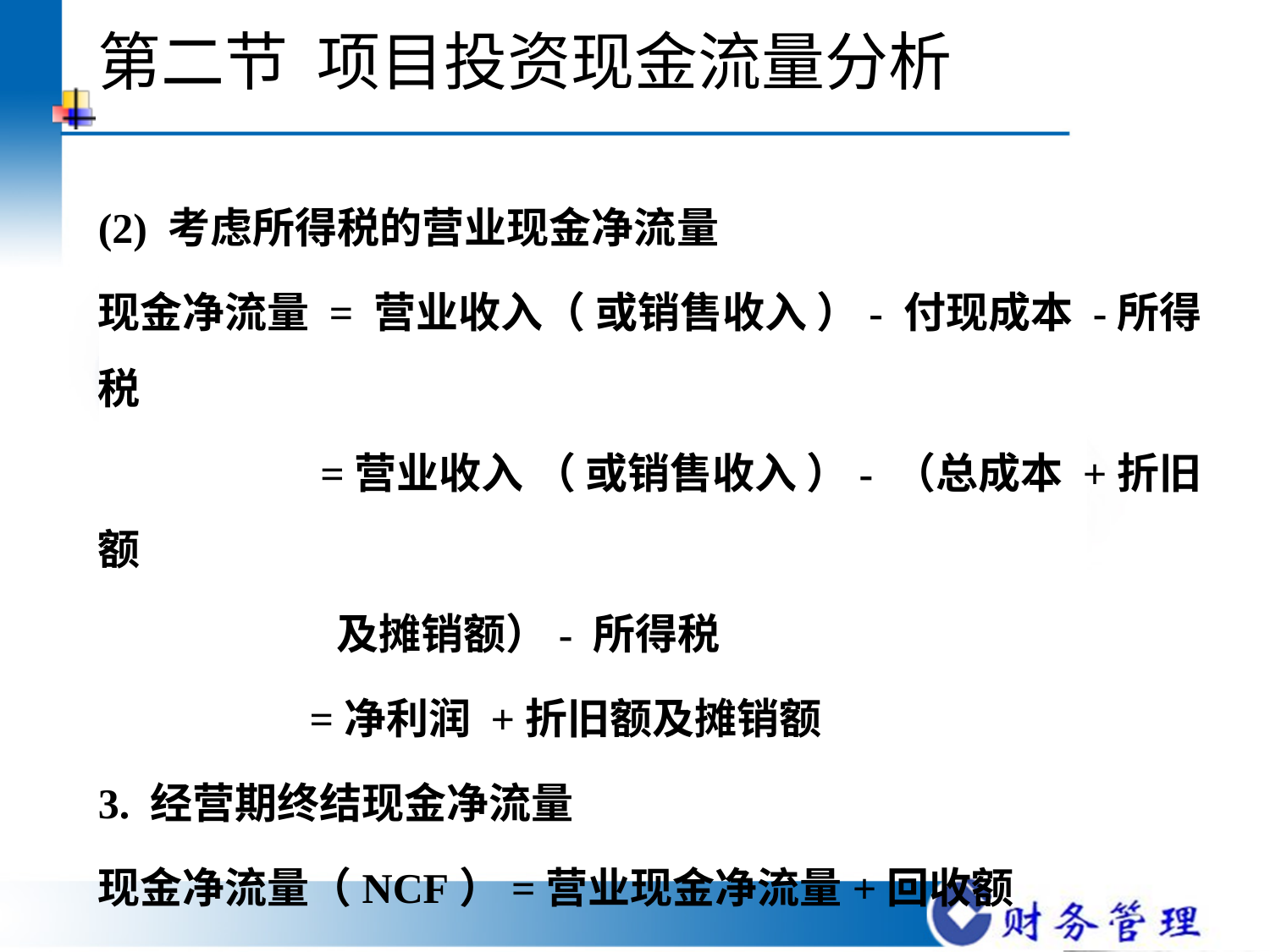

# 第二节  项目投资现金流量分析
(2) 考虑所得税的营业现金净流量
现金净流量 = 营业收入（ 或销售收入 ）- 付现成本 -所得税
                     =营业收入 （ 或销售收入 ）- （总成本 +折旧额
                        及摊销额）- 所得税
                    =净利润 +折旧额及摊销额
3. 经营期终结现金净流量
现金净流量（NCF）=营业现金净流量+回收额

10